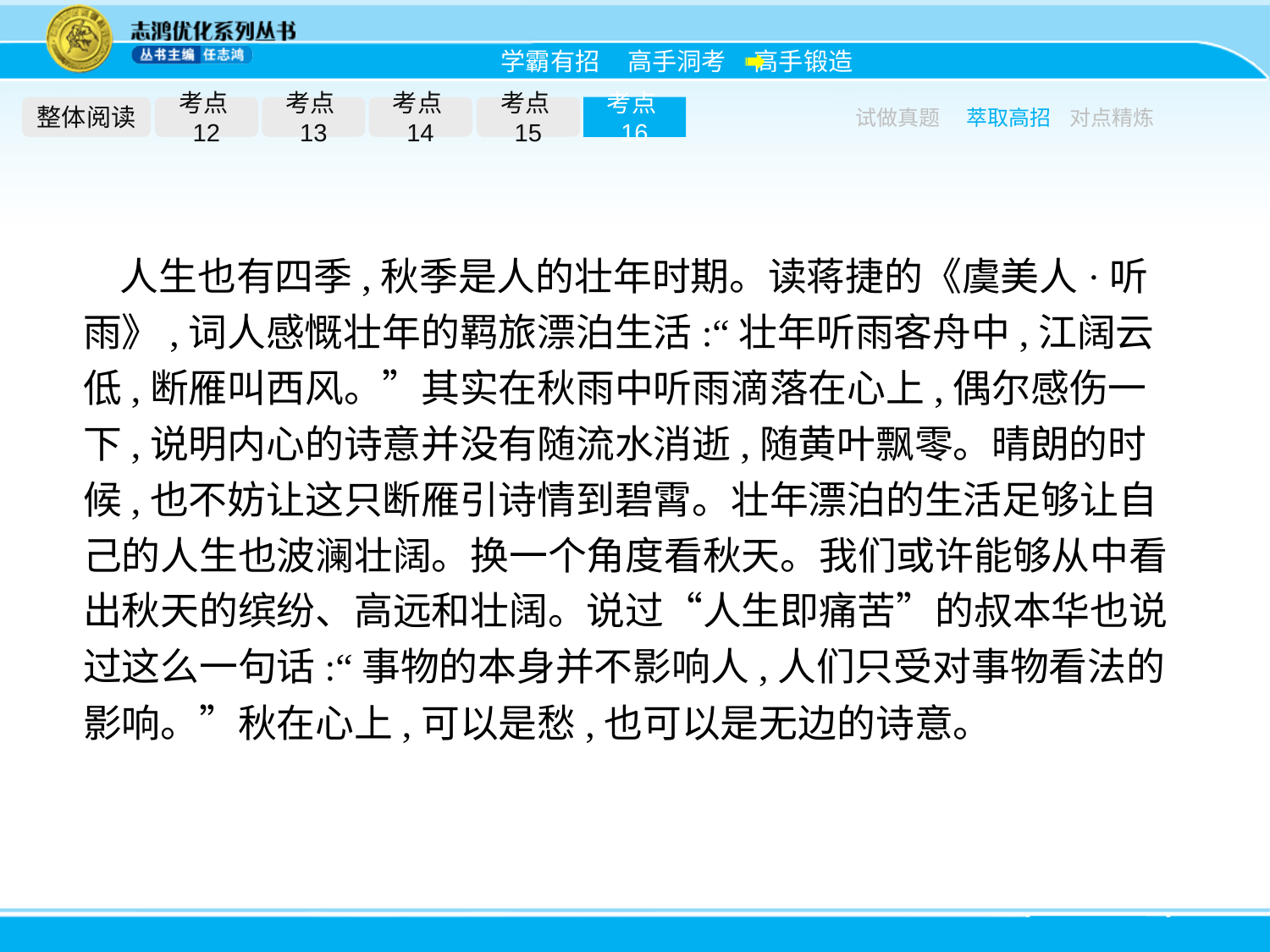

整体阅读
考点12
考点13
考点14
考点15
考点16
试做真题
萃取高招
对点精炼
人生也有四季,秋季是人的壮年时期。读蒋捷的《虞美人·听雨》,词人感慨壮年的羁旅漂泊生活:“壮年听雨客舟中,江阔云低,断雁叫西风。”其实在秋雨中听雨滴落在心上,偶尔感伤一下,说明内心的诗意并没有随流水消逝,随黄叶飘零。晴朗的时候,也不妨让这只断雁引诗情到碧霄。壮年漂泊的生活足够让自己的人生也波澜壮阔。换一个角度看秋天。我们或许能够从中看出秋天的缤纷、高远和壮阔。说过“人生即痛苦”的叔本华也说过这么一句话:“事物的本身并不影响人,人们只受对事物看法的影响。”秋在心上,可以是愁,也可以是无边的诗意。